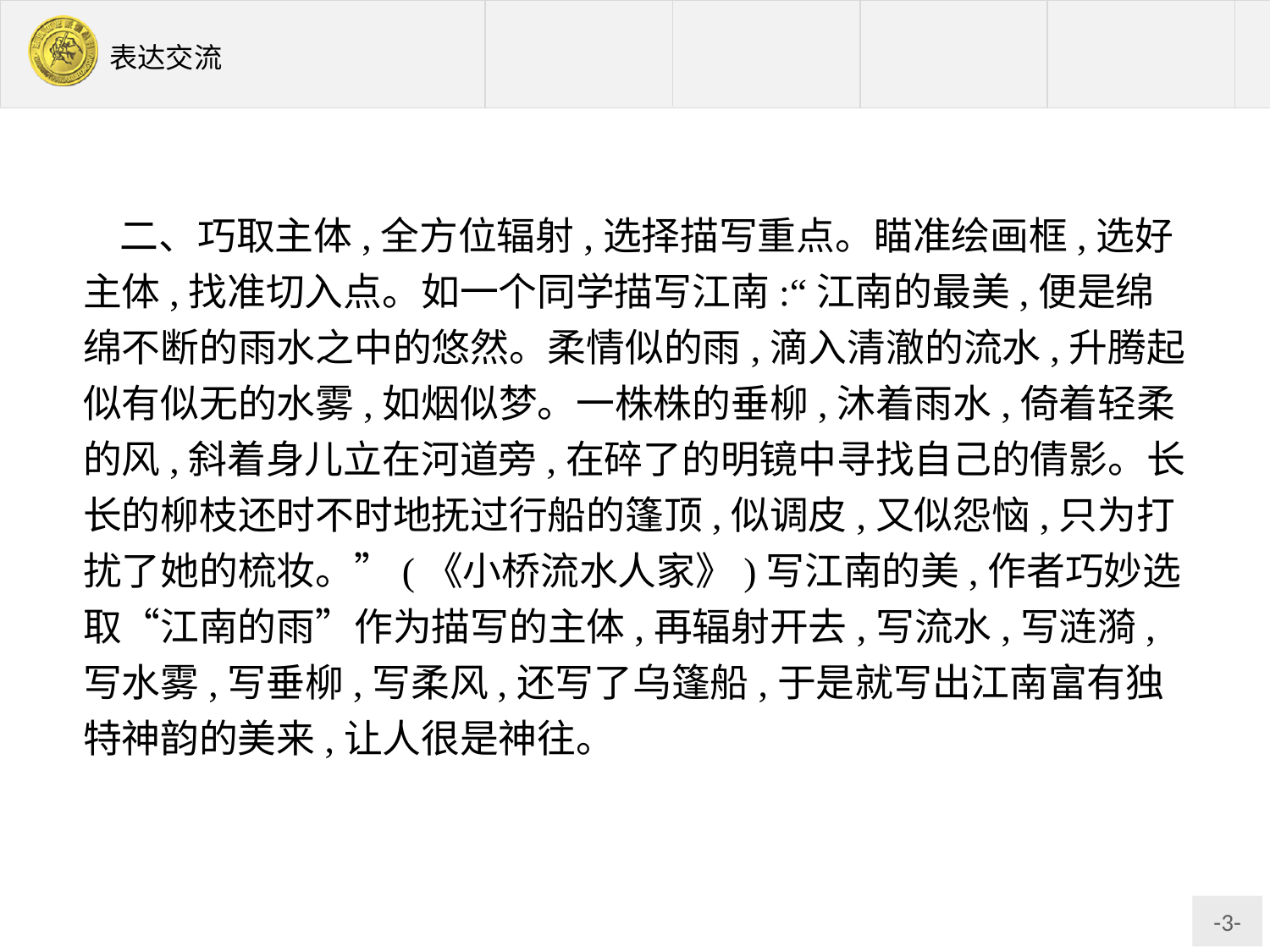

二、巧取主体,全方位辐射,选择描写重点。瞄准绘画框,选好主体,找准切入点。如一个同学描写江南:“江南的最美,便是绵绵不断的雨水之中的悠然。柔情似的雨,滴入清澈的流水,升腾起似有似无的水雾,如烟似梦。一株株的垂柳,沐着雨水,倚着轻柔的风,斜着身儿立在河道旁,在碎了的明镜中寻找自己的倩影。长长的柳枝还时不时地抚过行船的篷顶,似调皮,又似怨恼,只为打扰了她的梳妆。”(《小桥流水人家》)写江南的美,作者巧妙选取“江南的雨”作为描写的主体,再辐射开去,写流水,写涟漪,写水雾,写垂柳,写柔风,还写了乌篷船,于是就写出江南富有独特神韵的美来,让人很是神往。